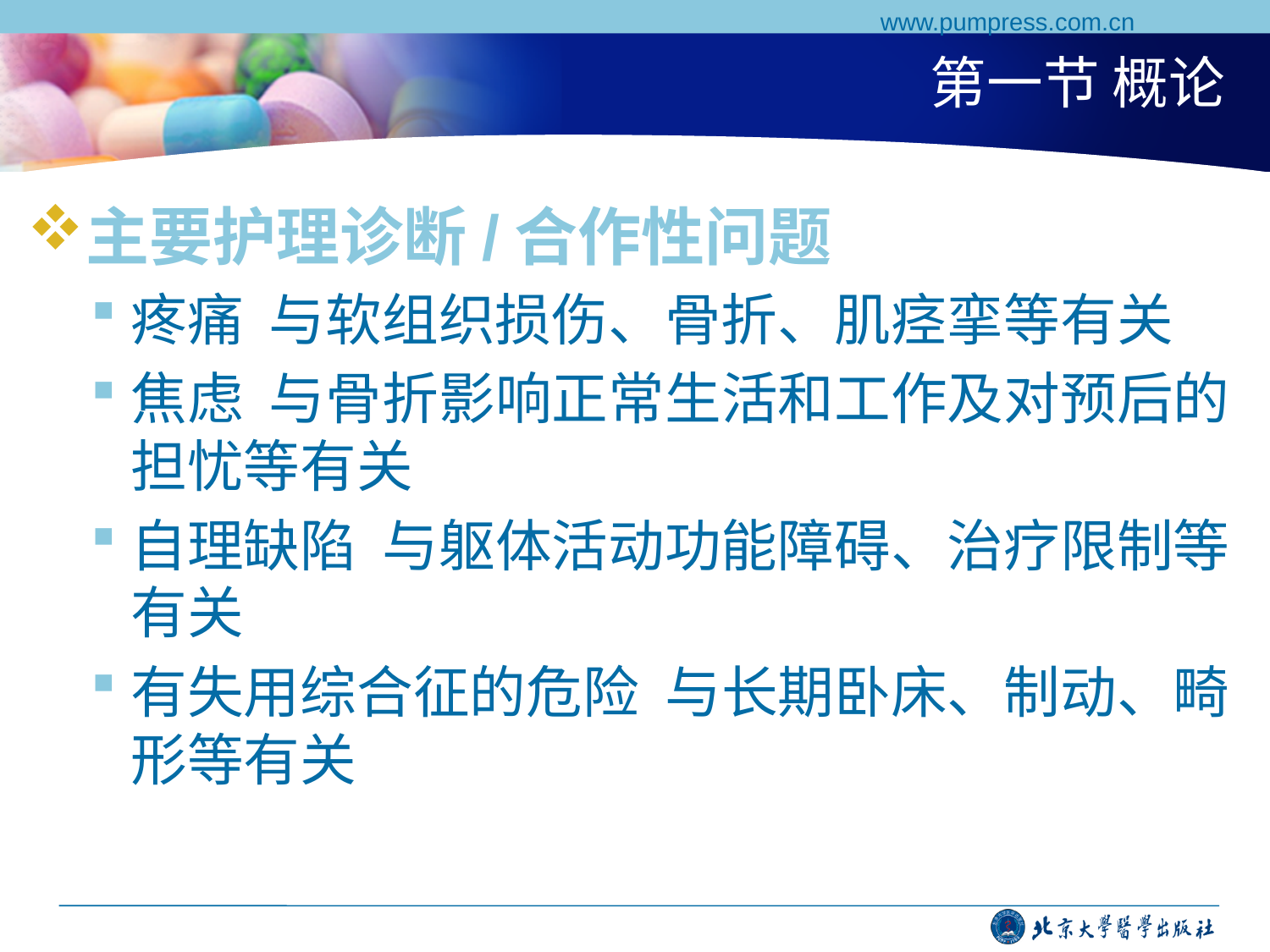

www.pumpress.com.cn
# 第一节 概论
主要护理诊断/合作性问题
疼痛  与软组织损伤、骨折、肌痉挛等有关
焦虑  与骨折影响正常生活和工作及对预后的担忧等有关
自理缺陷  与躯体活动功能障碍、治疗限制等有关
有失用综合征的危险  与长期卧床、制动、畸形等有关